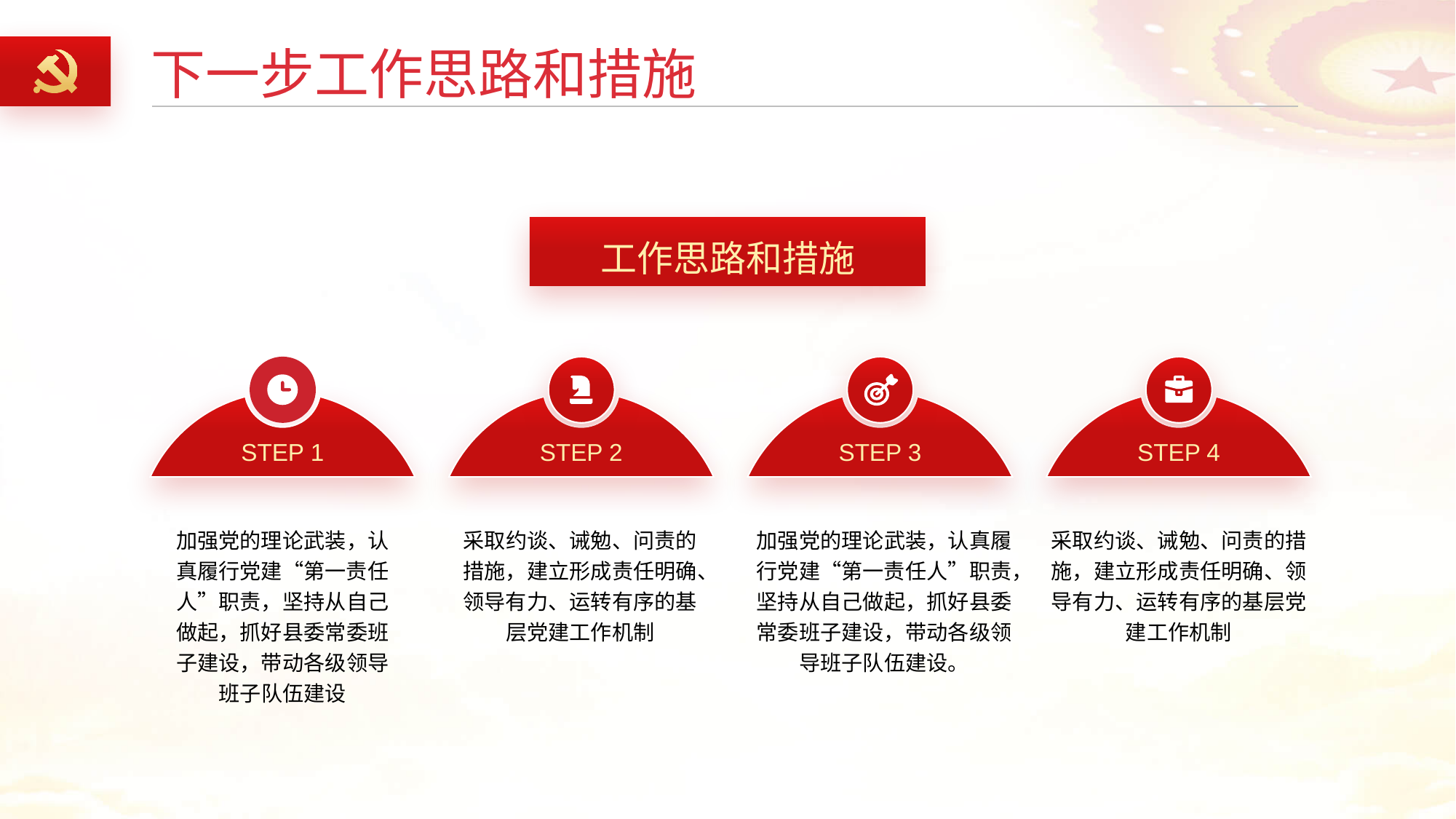

下一步工作思路和措施

工作思路和措施

STEP 1

STEP 2

STEP 3

STEP 4

加强党的理论武装，认真履行党建“第一责任人”职责，坚持从自己做起，抓好县委常委班子建设，带动各级领导班子队伍建设
采取约谈、诫勉、问责的措施，建立形成责任明确、领导有力、运转有序的基层党建工作机制
加强党的理论武装，认真履行党建“第一责任人”职责，坚持从自己做起，抓好县委常委班子建设，带动各级领导班子队伍建设。
采取约谈、诫勉、问责的措施，建立形成责任明确、领导有力、运转有序的基层党建工作机制